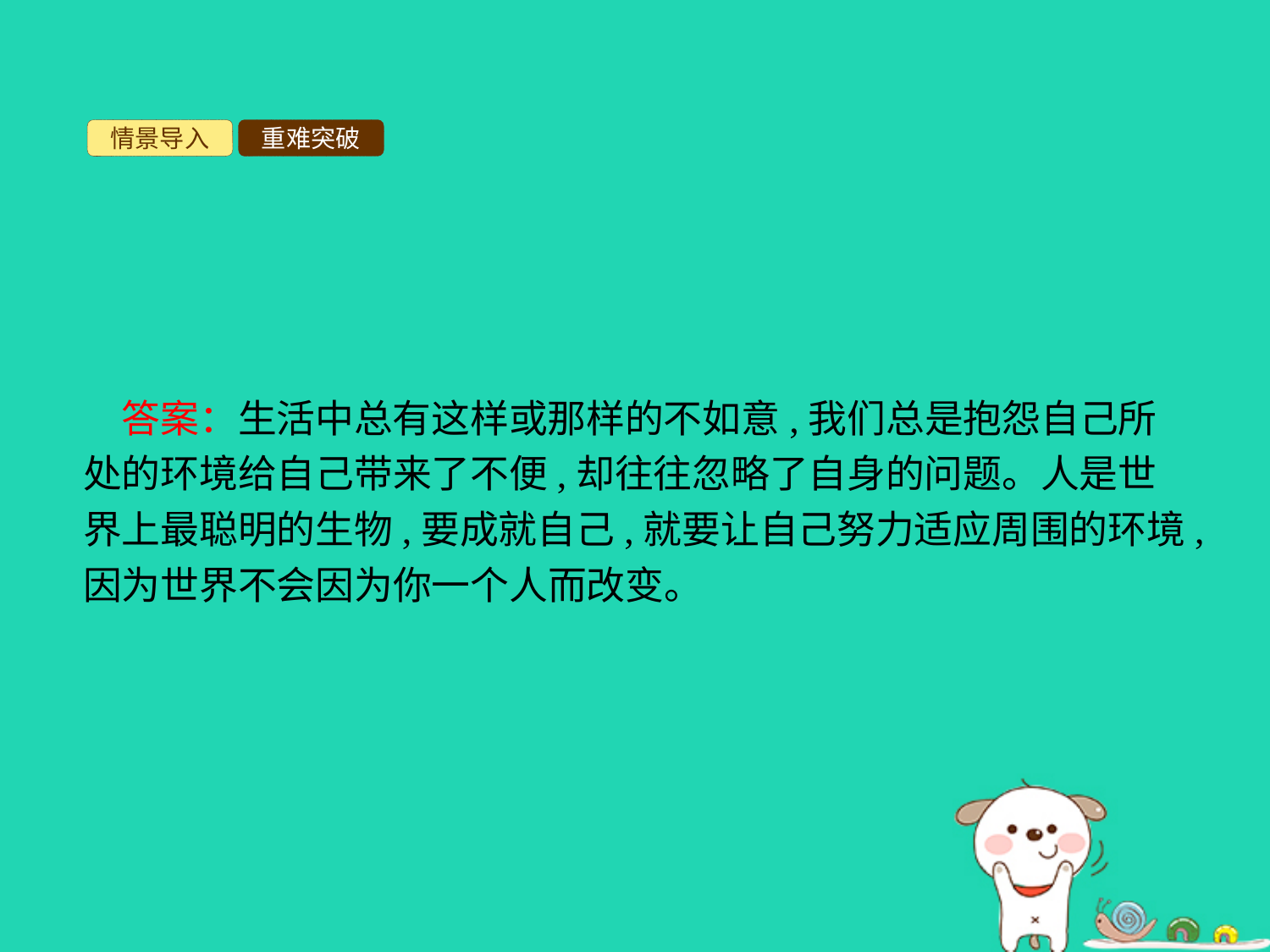

情景导入
重难突破
答案：生活中总有这样或那样的不如意,我们总是抱怨自己所处的环境给自己带来了不便,却往往忽略了自身的问题。人是世界上最聪明的生物,要成就自己,就要让自己努力适应周围的环境,因为世界不会因为你一个人而改变。